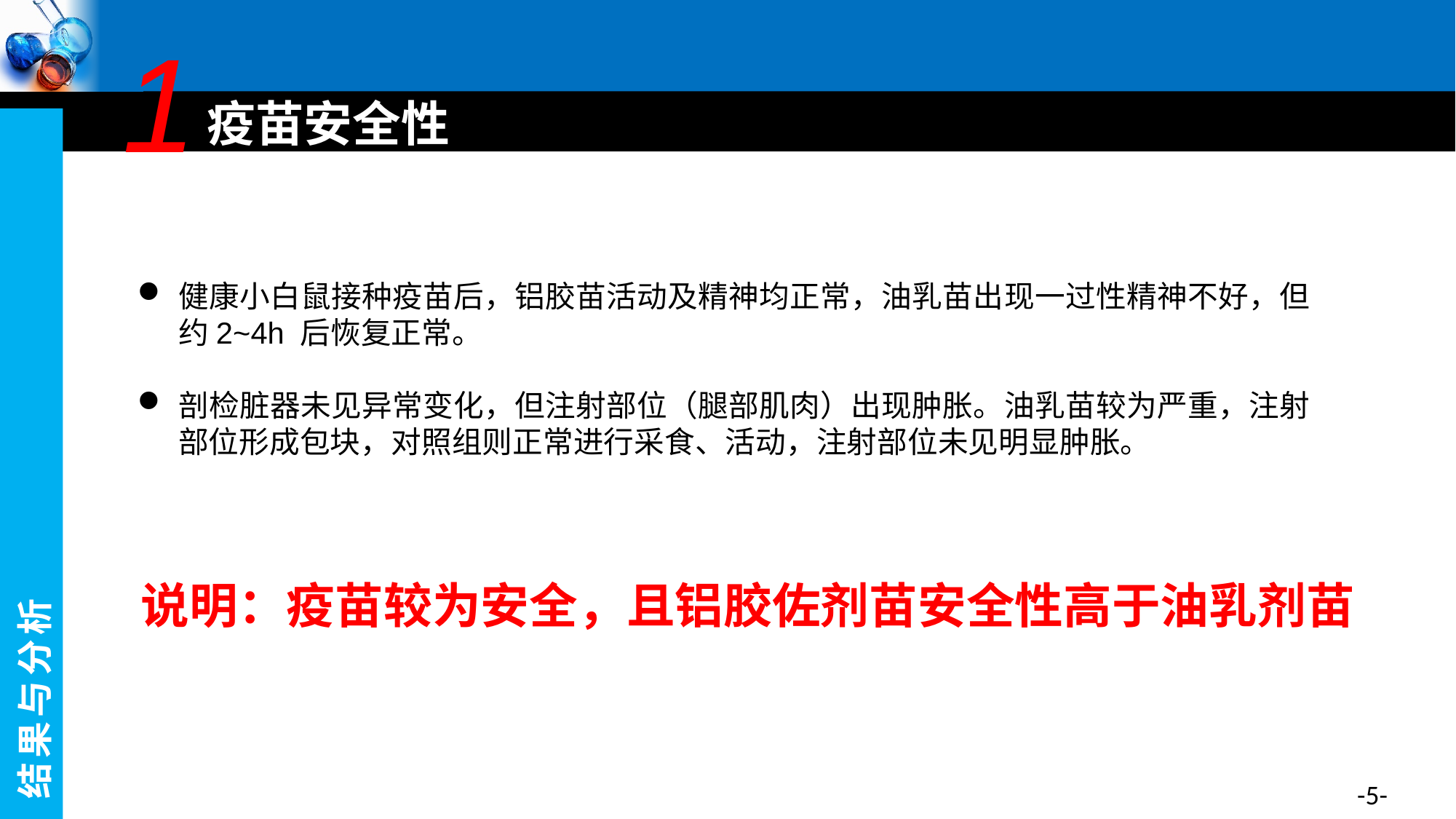

1
疫苗安全性
健康小白鼠接种疫苗后，铝胶苗活动及精神均正常，油乳苗出现一过性精神不好，但约2~4h 后恢复正常。
剖检脏器未见异常变化，但注射部位（腿部肌肉）出现肿胀。油乳苗较为严重，注射部位形成包块，对照组则正常进行采食、活动，注射部位未见明显肿胀。
说明：疫苗较为安全，且铝胶佐剂苗安全性高于油乳剂苗